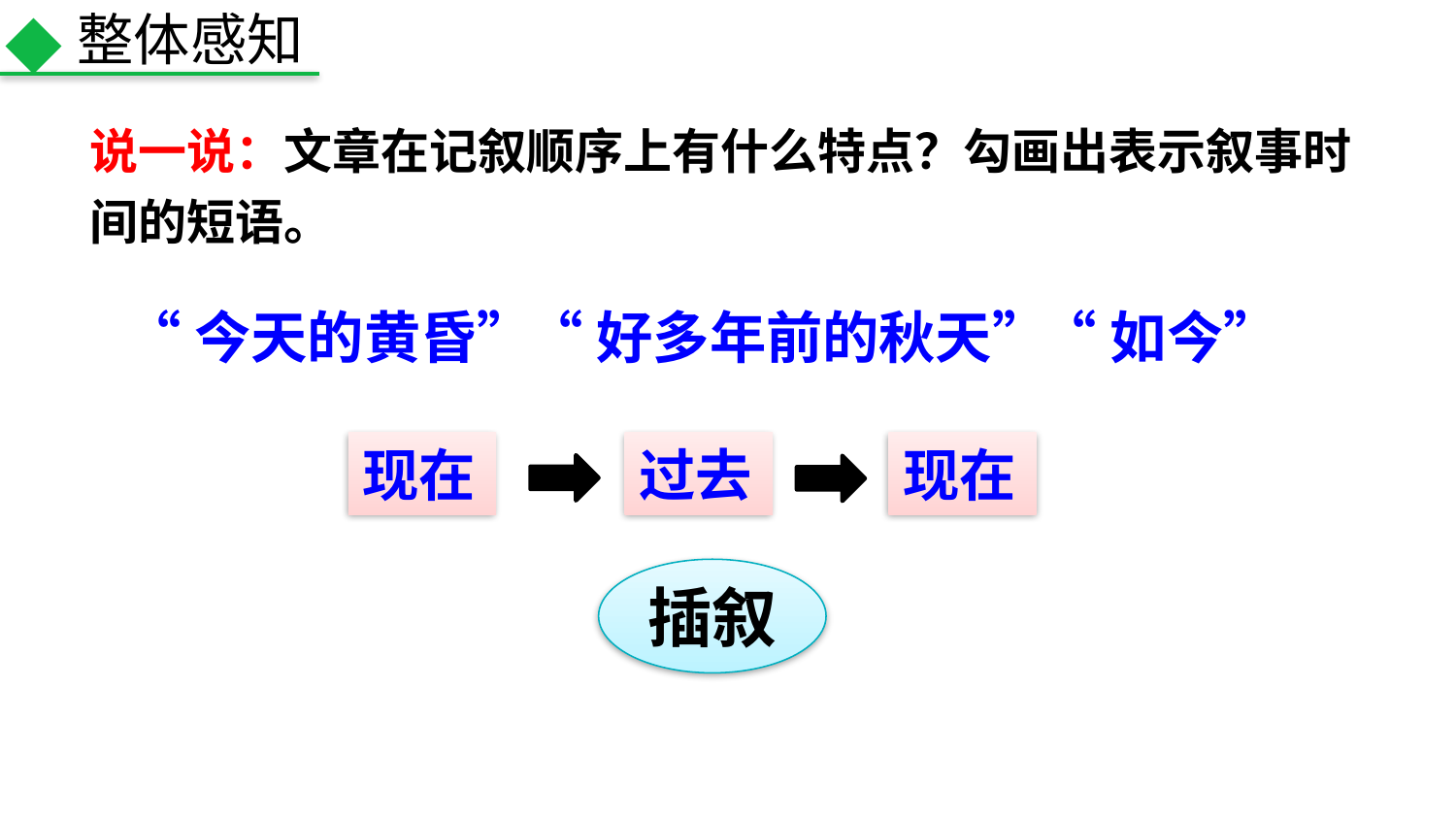

整体感知

说一说：文章在记叙顺序上有什么特点？勾画出表示叙事时间的短语。
“今天的黄昏”
“好多年前的秋天”
“如今”
现在
过去
现在

插叙